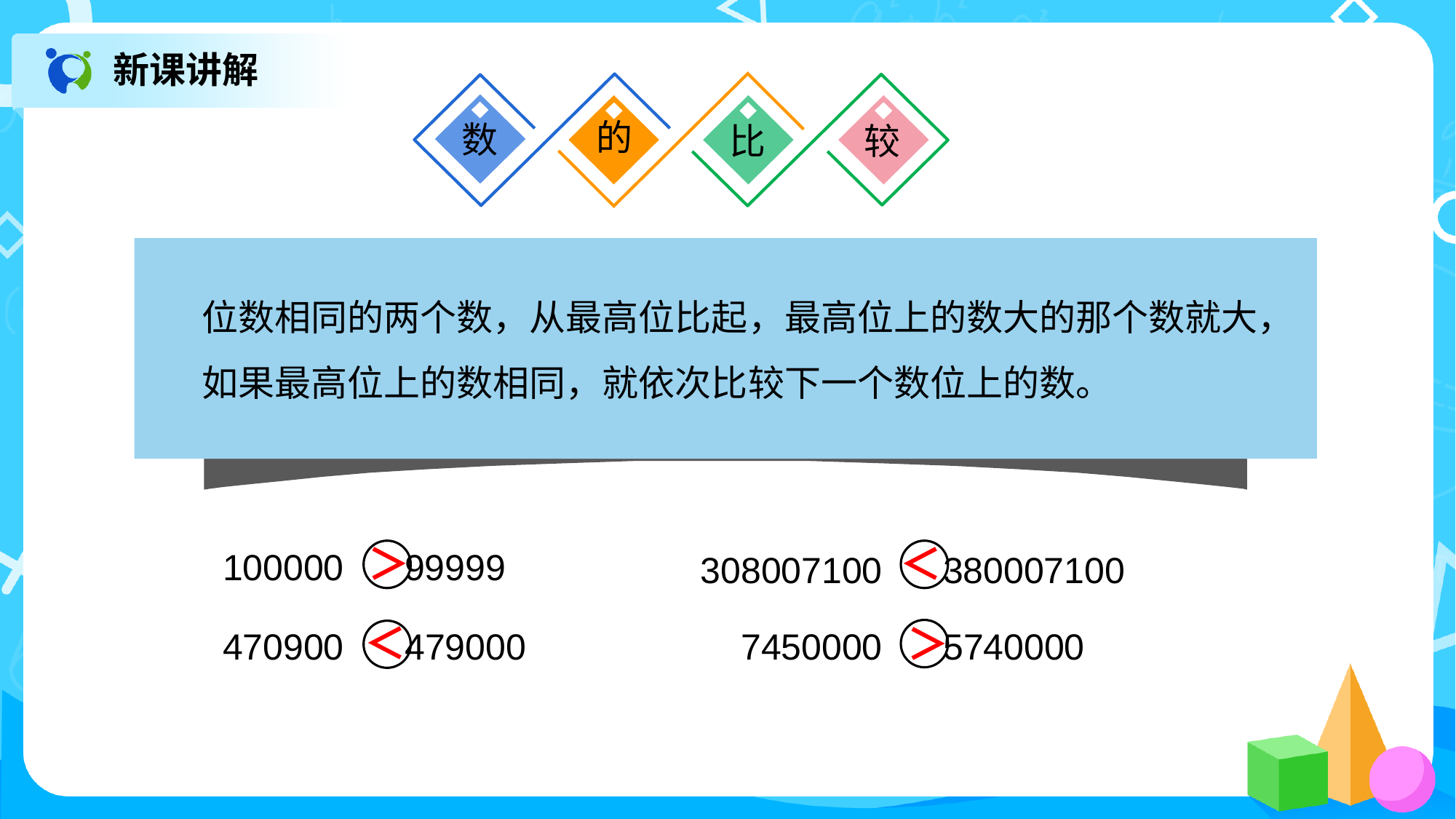

新课讲解

的
数
比
较

位数相同的两个数，从最高位比起，最高位上的数大的那个数就大，
如果最高位上的数相同，就依次比较下一个数位上的数。
＜
＞
100000      99999

470900      479000

308007100      380007100
7450000      5740000

＜
＞